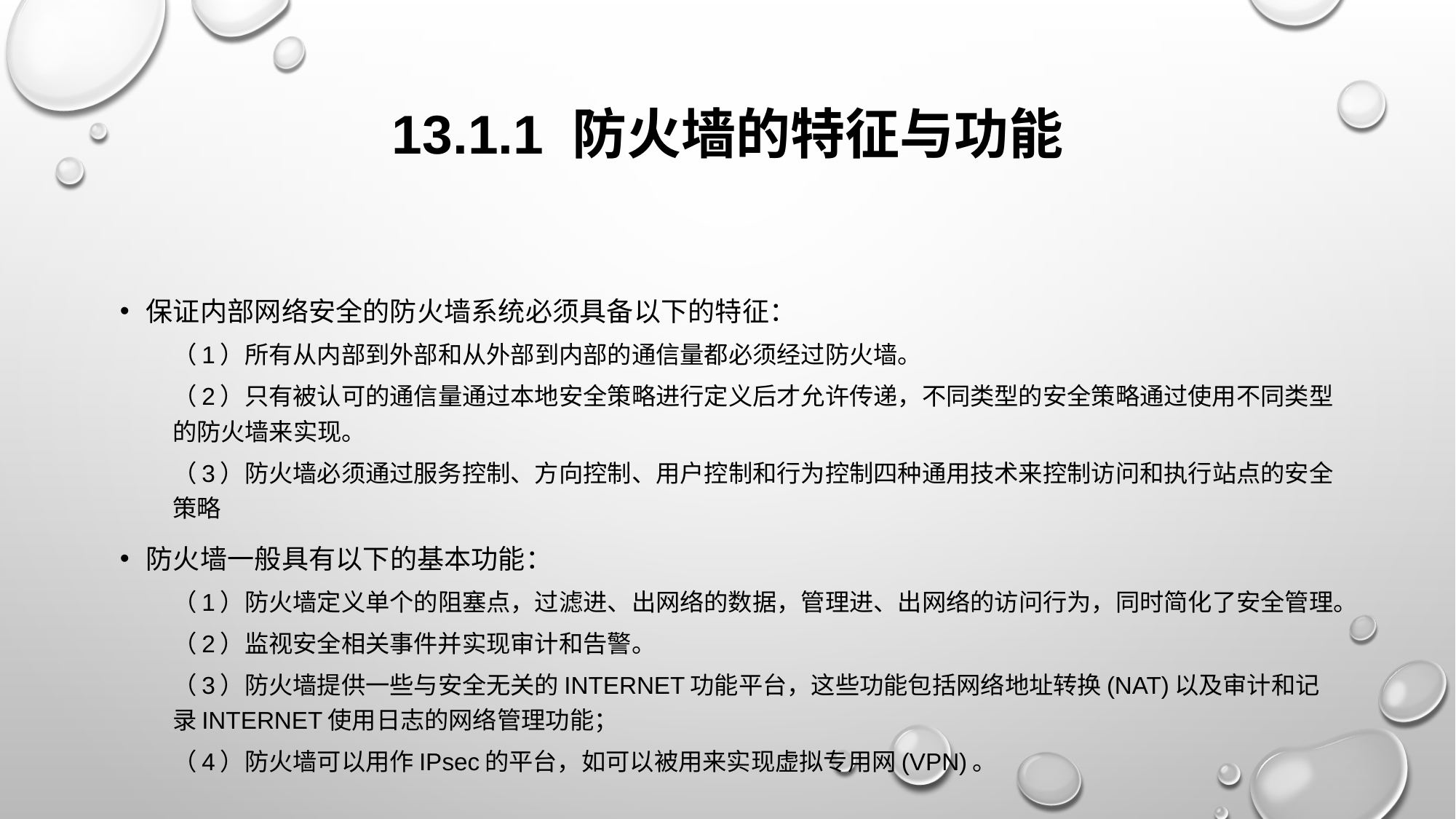

# 13.1.1 防火墙的特征与功能
保证内部网络安全的防火墙系统必须具备以下的特征：
（1）所有从内部到外部和从外部到内部的通信量都必须经过防火墙。
（2）只有被认可的通信量通过本地安全策略进行定义后才允许传递，不同类型的安全策略通过使用不同类型的防火墙来实现。
（3）防火墙必须通过服务控制、方向控制、用户控制和行为控制四种通用技术来控制访问和执行站点的安全策略
防火墙一般具有以下的基本功能：
（1）防火墙定义单个的阻塞点，过滤进、出网络的数据，管理进、出网络的访问行为，同时简化了安全管理。
（2）监视安全相关事件并实现审计和告警。
（3）防火墙提供一些与安全无关的Internet功能平台，这些功能包括网络地址转换(NAT)以及审计和记录Internet使用日志的网络管理功能；
（4）防火墙可以用作IPsec的平台，如可以被用来实现虚拟专用网(VPN)。